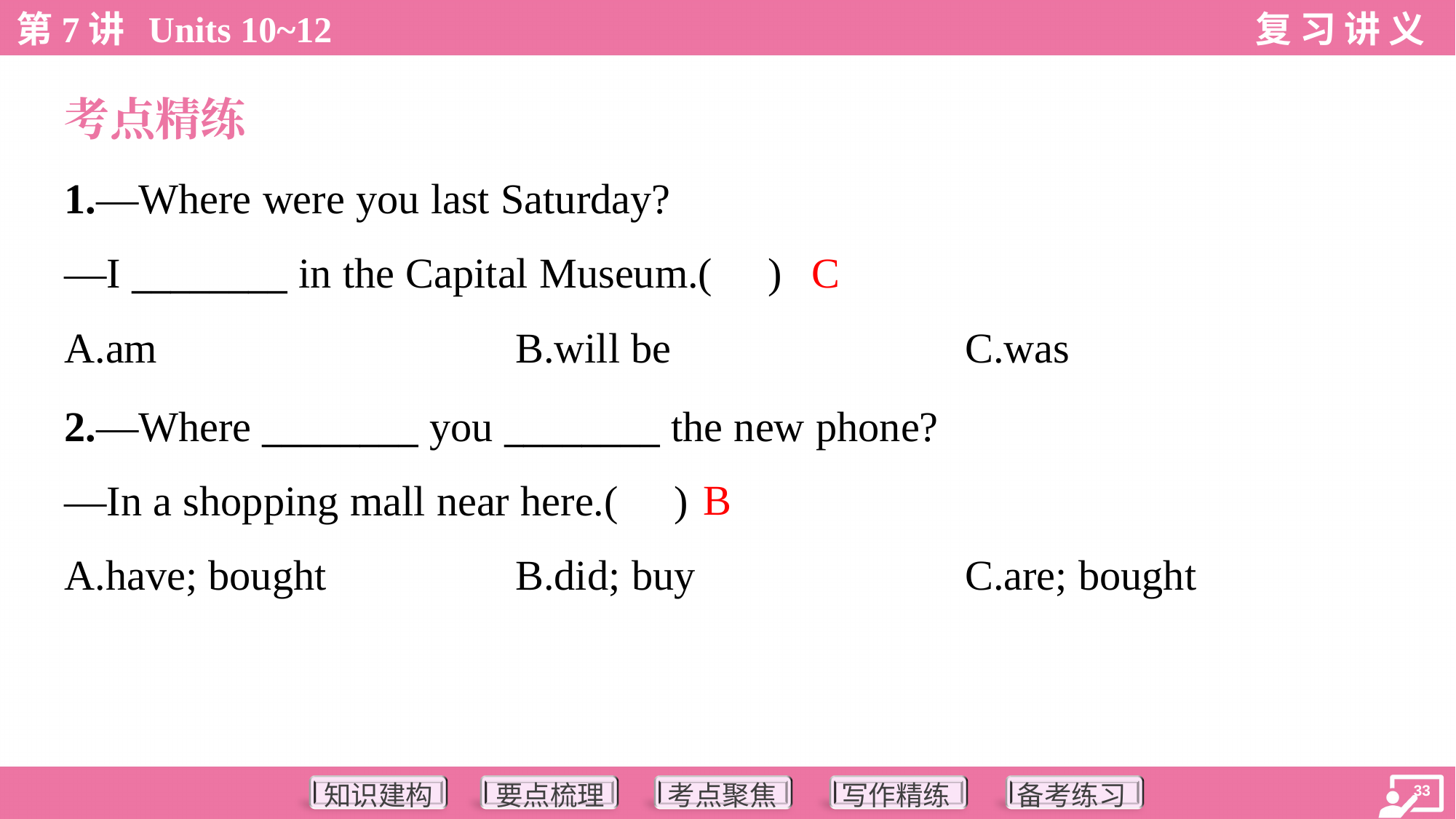

考点精练
1.—Where were you last Saturday?
—I ________ in the Capital Museum.(     )
C
A.am	B.will be	C.was
2.—Where ________ you ________ the new phone?
—In a shopping mall near here.(     )
B
A.have; bought	B.did; buy	C.are; bought